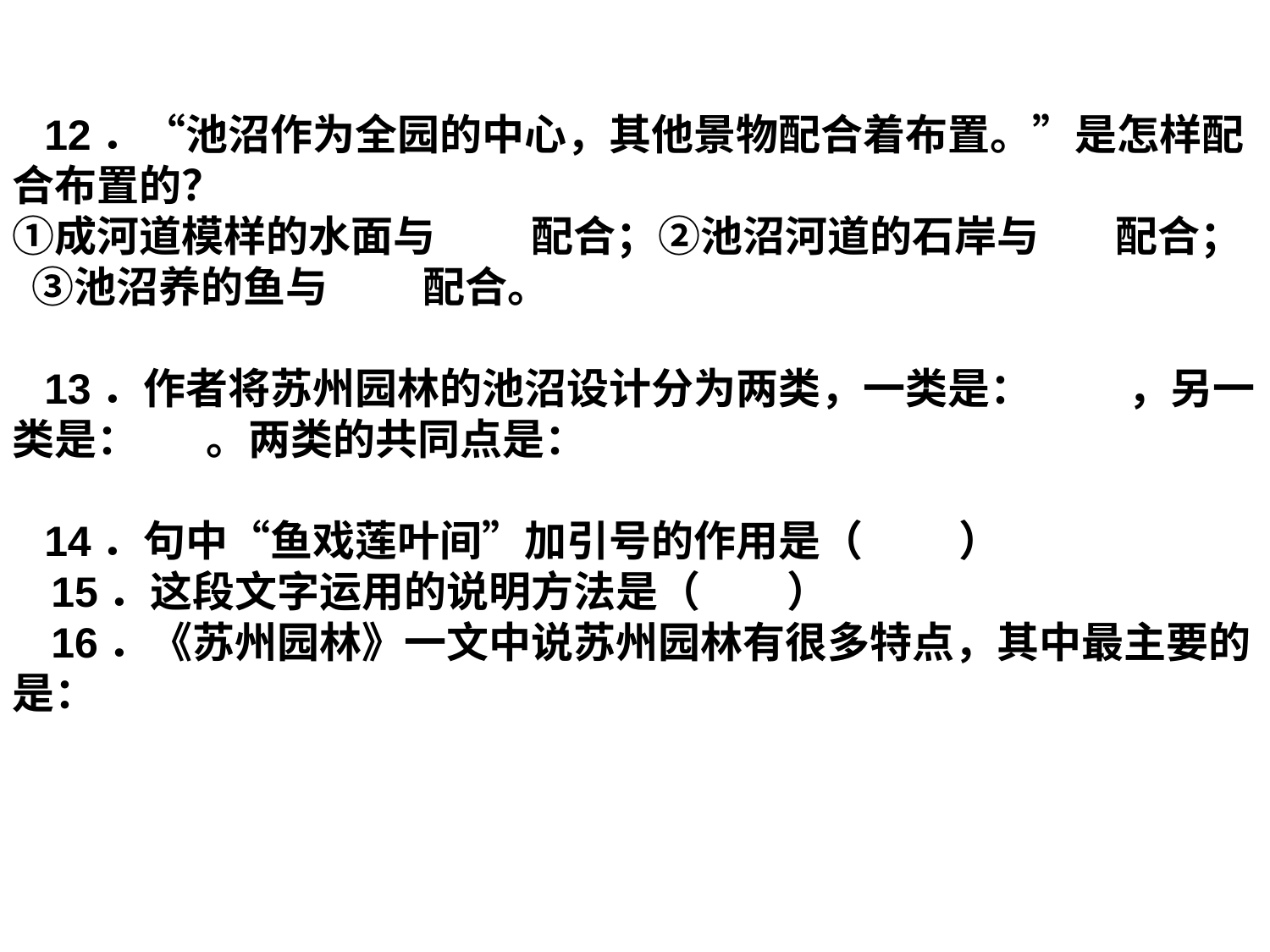

12．“池沼作为全园的中心，其他景物配合着布置。”是怎样配合布置的？
①成河道模样的水面与          配合；②池沼河道的石岸与        配合；    ③池沼养的鱼与          配合。
13．作者将苏州园林的池沼设计分为两类，一类是：          ，另一类是：       。两类的共同点是：
14．句中“鱼戏莲叶间”加引号的作用是（          ）
   15．这段文字运用的说明方法是（         ）
   16．《苏州园林》一文中说苏州园林有很多特点，其中最主要的是：